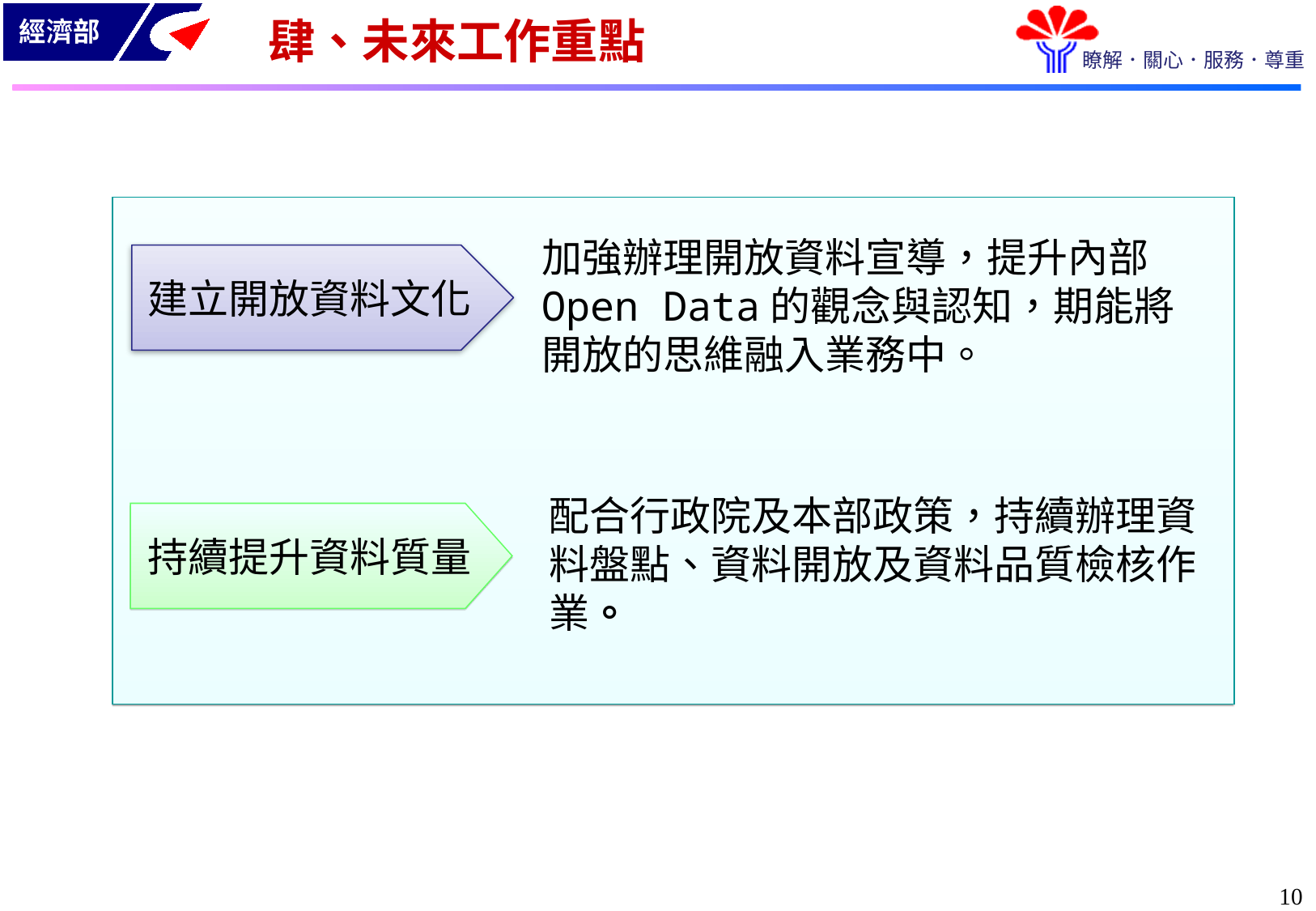

肆、未來工作重點

加強辦理開放資料宣導，提升內部Open Data的觀念與認知，期能將開放的思維融入業務中。
建立開放資料文化
配合行政院及本部政策，持續辦理資料盤點、資料開放及資料品質檢核作業。
持續提升資料質量
10